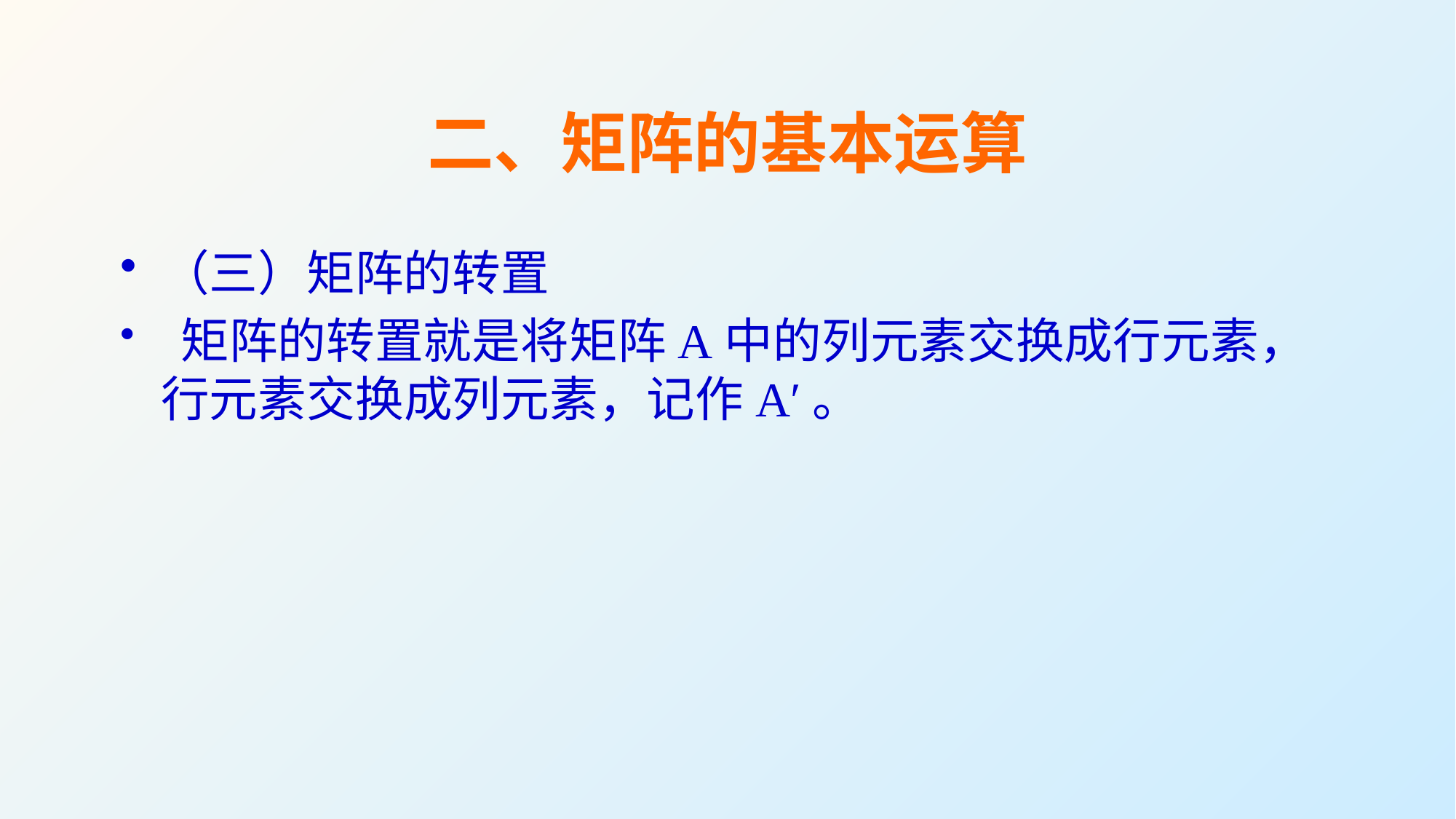

# 二、矩阵的基本运算
（三）矩阵的转置
 矩阵的转置就是将矩阵A中的列元素交换成行元素，行元素交换成列元素，记作A′。